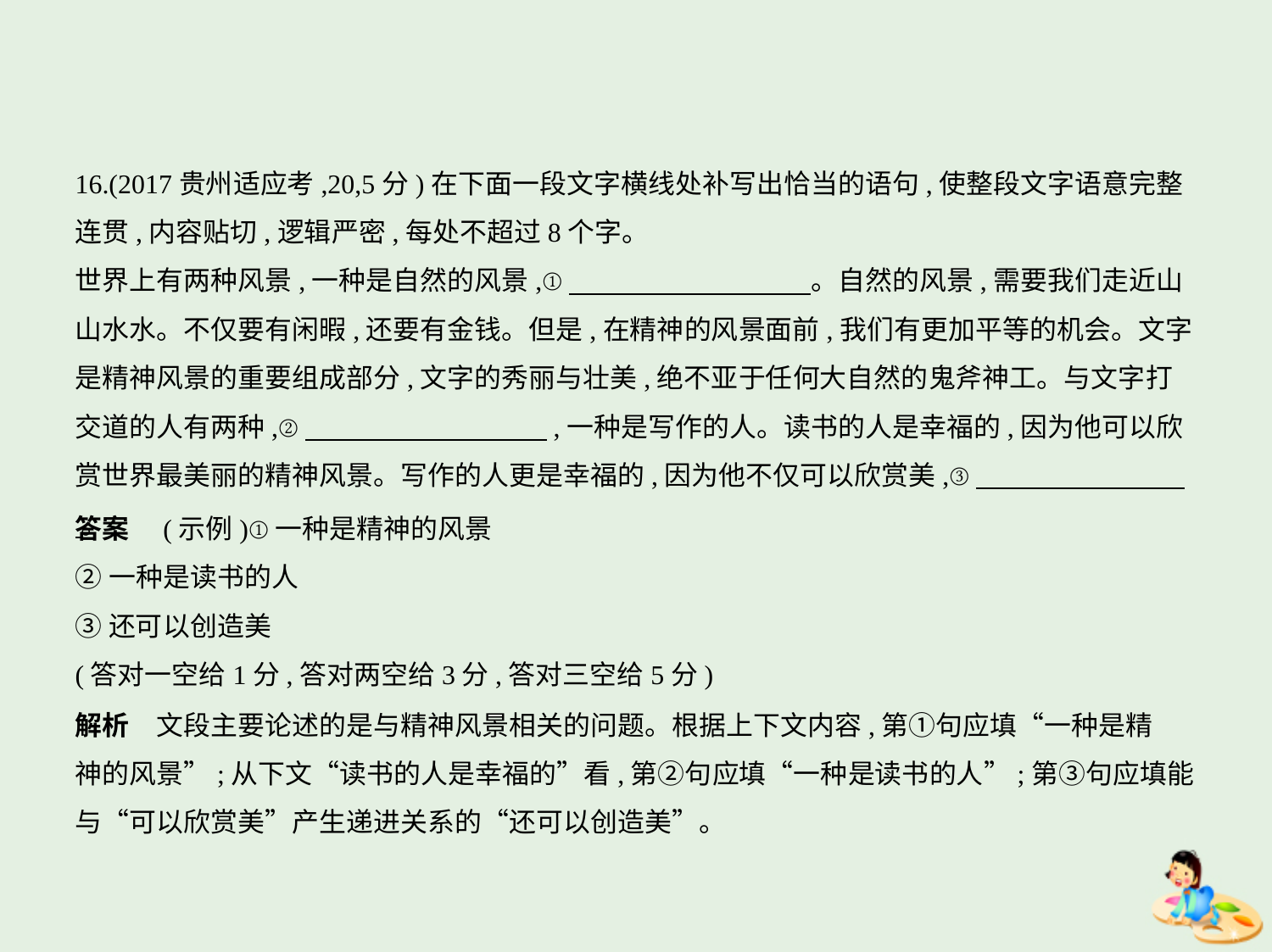

16.(2017贵州适应考,20,5分)在下面一段文字横线处补写出恰当的语句,使整段文字语意完整
连贯,内容贴切,逻辑严密,每处不超过8个字。
世界上有两种风景,一种是自然的风景,①　　　　　　　　    。自然的风景,需要我们走近山
山水水。不仅要有闲暇,还要有金钱。但是,在精神的风景面前,我们有更加平等的机会。文字
是精神风景的重要组成部分,文字的秀丽与壮美,绝不亚于任何大自然的鬼斧神工。与文字打
交道的人有两种,②　　　　　　　　    ,一种是写作的人。读书的人是幸福的,因为他可以欣
赏世界最美丽的精神风景。写作的人更是幸福的,因为他不仅可以欣赏美,③　　　　　　　    。
答案　(示例)①一种是精神的风景
②一种是读书的人
③还可以创造美
(答对一空给1分,答对两空给3分,答对三空给5分)
解析　文段主要论述的是与精神风景相关的问题。根据上下文内容,第①句应填“一种是精
神的风景”;从下文“读书的人是幸福的”看,第②句应填“一种是读书的人”;第③句应填能
与“可以欣赏美”产生递进关系的“还可以创造美”。